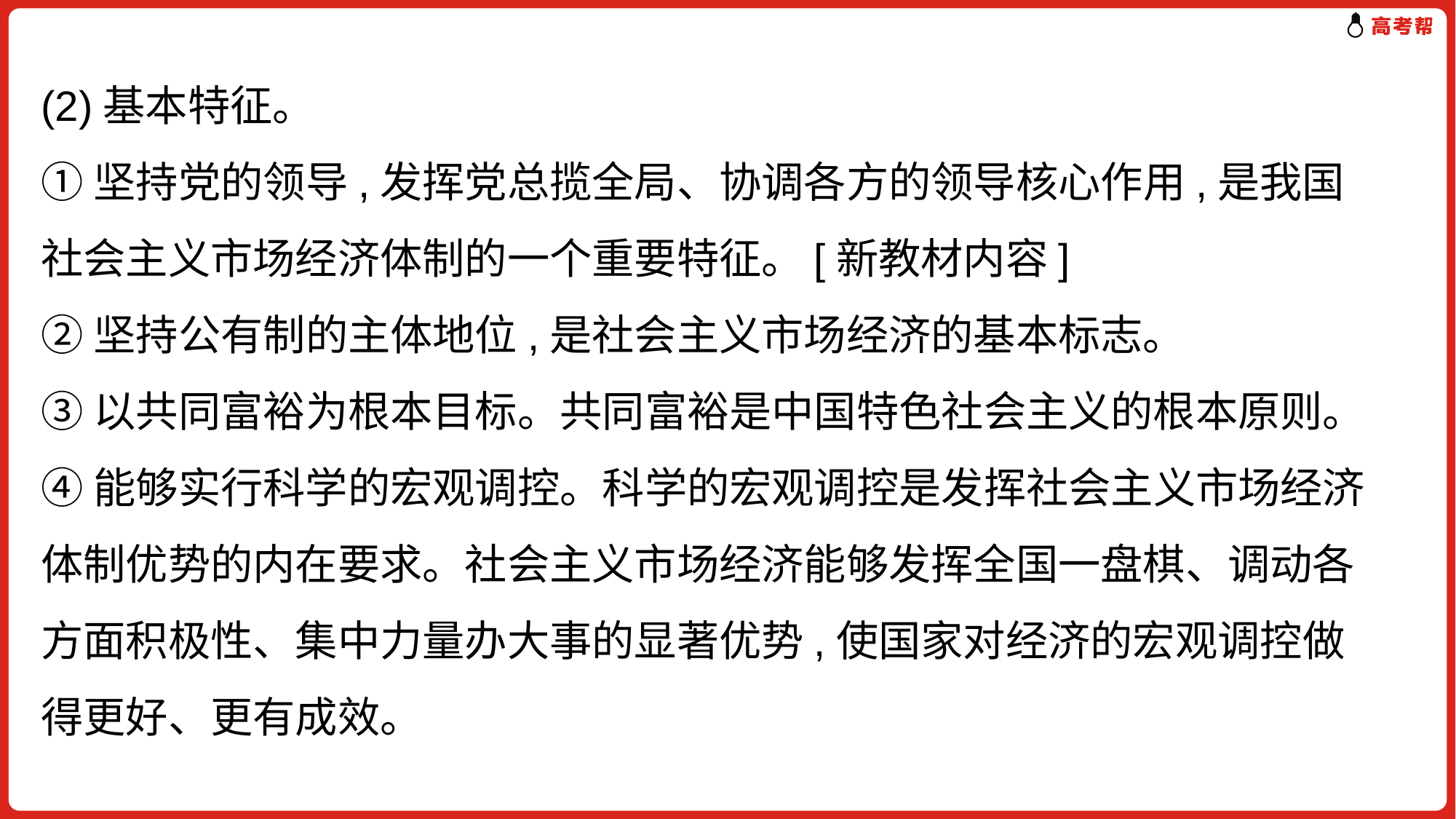

#
(2)基本特征。
①坚持党的领导,发挥党总揽全局、协调各方的领导核心作用,是我国社会主义市场经济体制的一个重要特征。[新教材内容]
②坚持公有制的主体地位,是社会主义市场经济的基本标志。
③以共同富裕为根本目标。共同富裕是中国特色社会主义的根本原则。
④能够实行科学的宏观调控。科学的宏观调控是发挥社会主义市场经济体制优势的内在要求。社会主义市场经济能够发挥全国一盘棋、调动各方面积极性、集中力量办大事的显著优势,使国家对经济的宏观调控做得更好、更有成效。